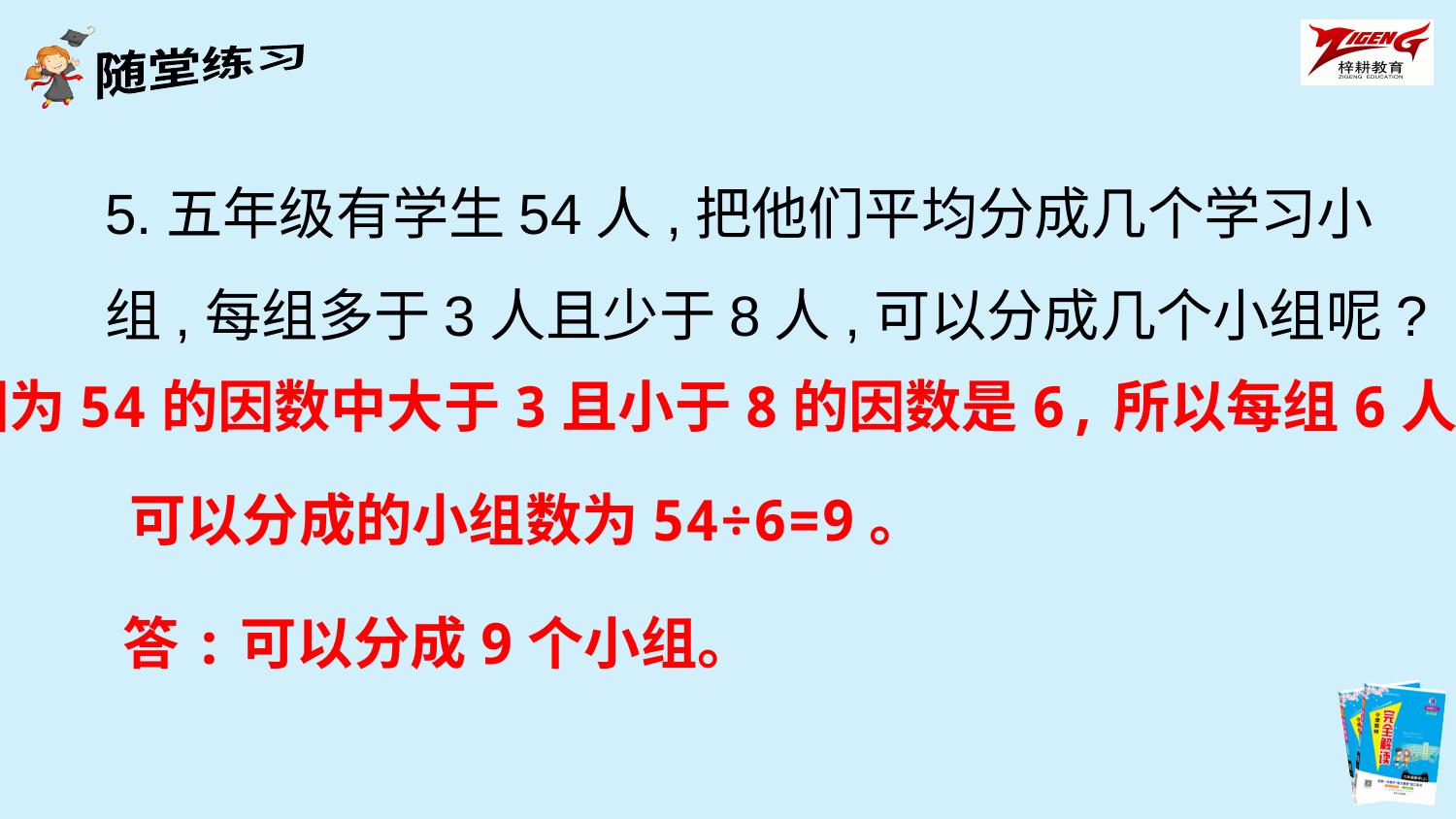

5.五年级有学生54人,把他们平均分成几个学习小组,每组多于3人且少于8人,可以分成几个小组呢?
因为54的因数中大于3且小于8的因数是6,所以每组6人,
可以分成的小组数为54÷6=9。
答:可以分成9个小组。